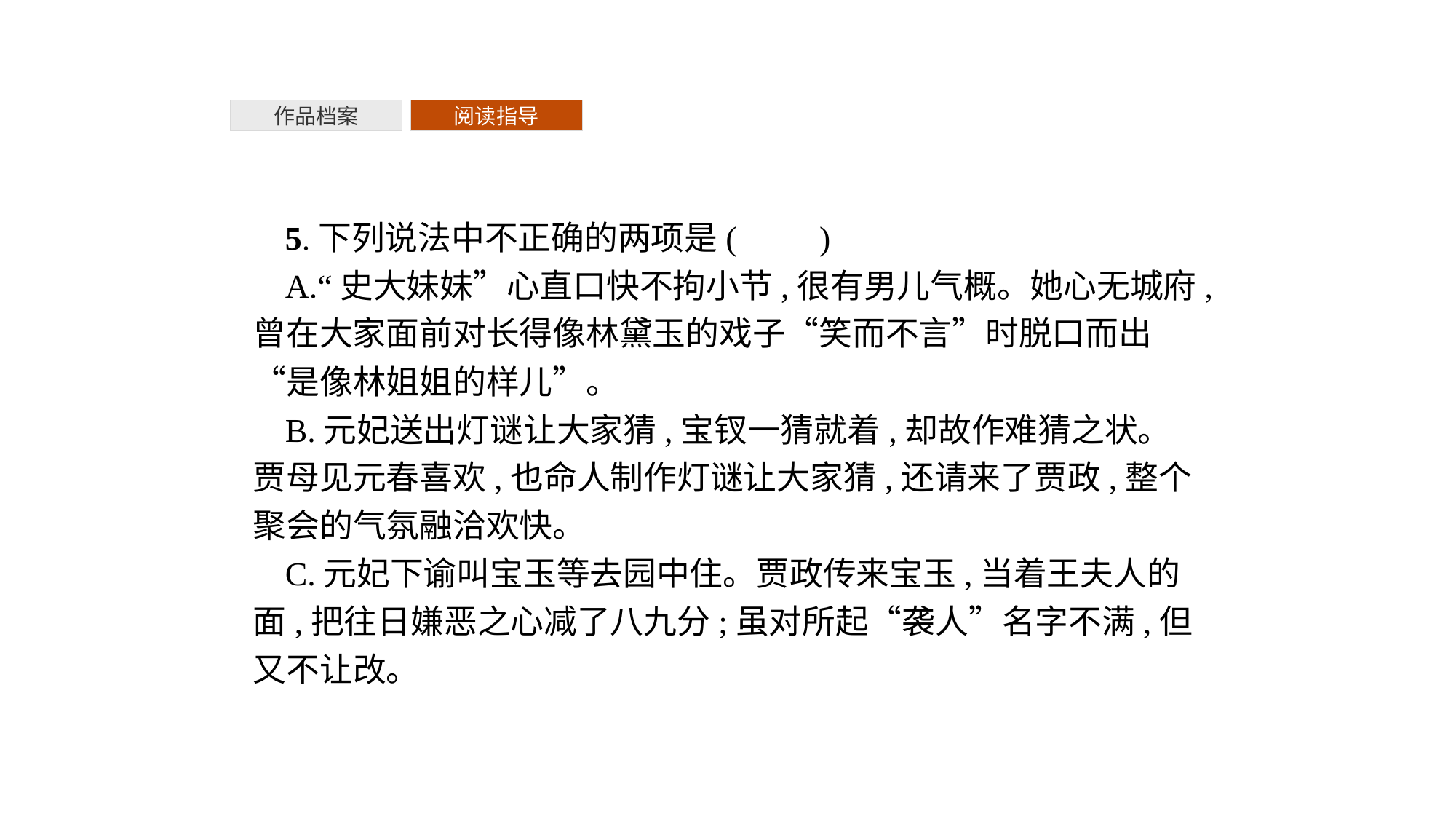

作品档案
阅读指导
5.下列说法中不正确的两项是(　　)
A.“史大妹妹”心直口快不拘小节,很有男儿气概。她心无城府,曾在大家面前对长得像林黛玉的戏子“笑而不言”时脱口而出“是像林姐姐的样儿”。
B.元妃送出灯谜让大家猜,宝钗一猜就着,却故作难猜之状。贾母见元春喜欢,也命人制作灯谜让大家猜,还请来了贾政,整个聚会的气氛融洽欢快。
C.元妃下谕叫宝玉等去园中住。贾政传来宝玉,当着王夫人的面,把往日嫌恶之心减了八九分;虽对所起“袭人”名字不满,但又不让改。